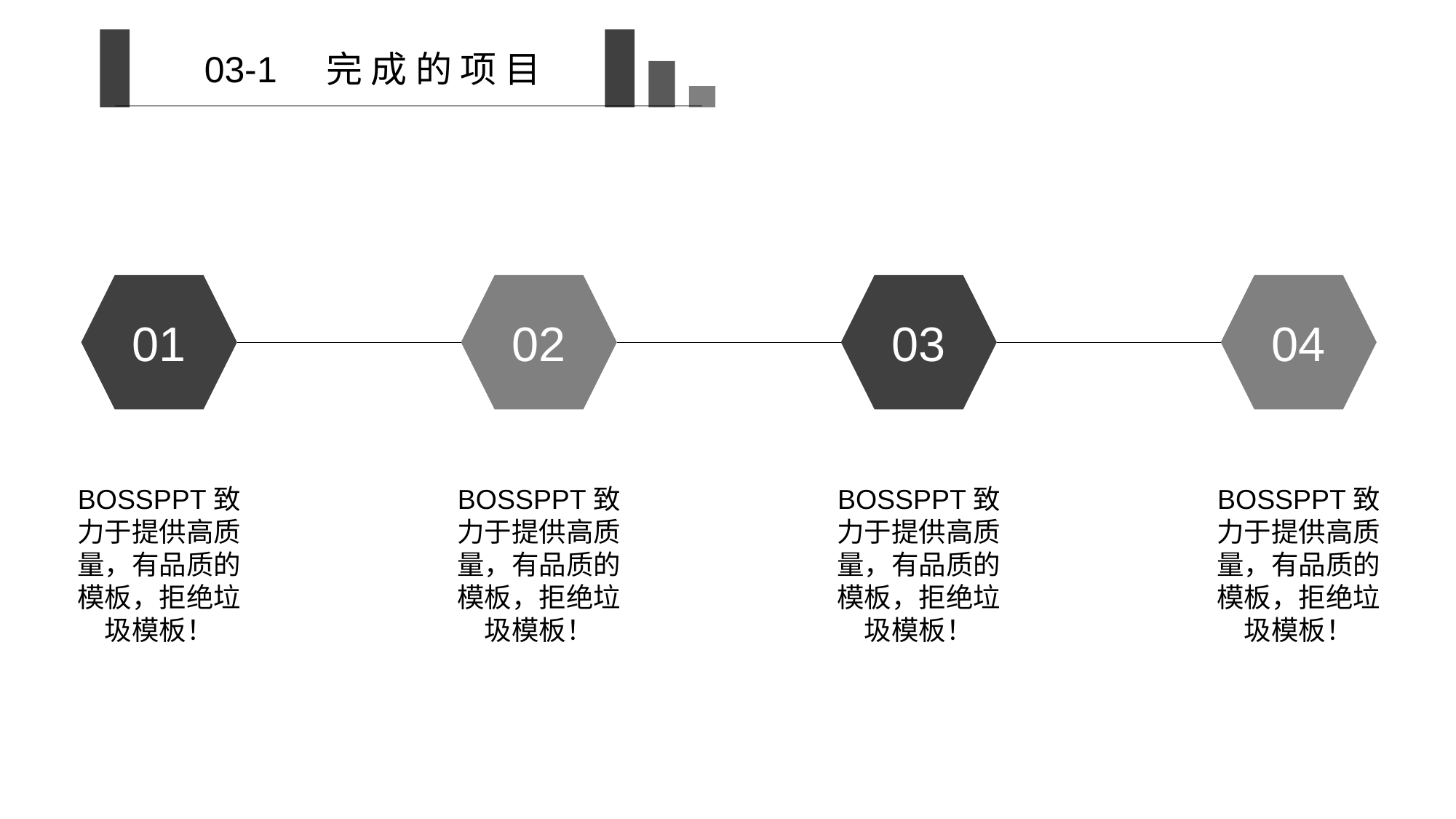

03-1    完 成 的 项 目
01
02
03
04
BOSSPPT致力于提供高质量，有品质的模板，拒绝垃圾模板！
BOSSPPT致力于提供高质量，有品质的模板，拒绝垃圾模板！
BOSSPPT致力于提供高质量，有品质的模板，拒绝垃圾模板！
BOSSPPT致力于提供高质量，有品质的模板，拒绝垃圾模板！